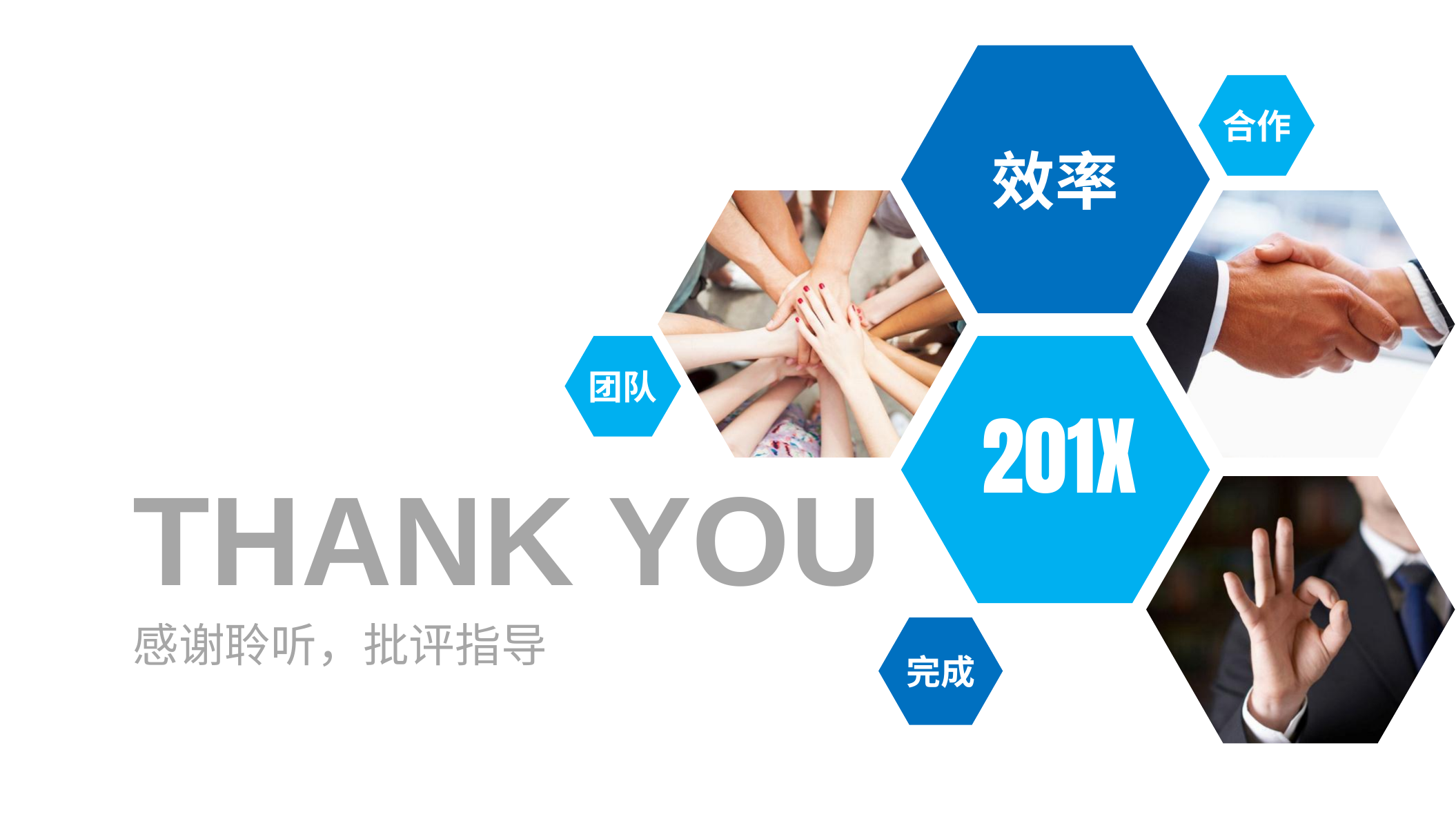

效率
合作

团队
201X
Thank you

感谢聆听，批评指导
完成